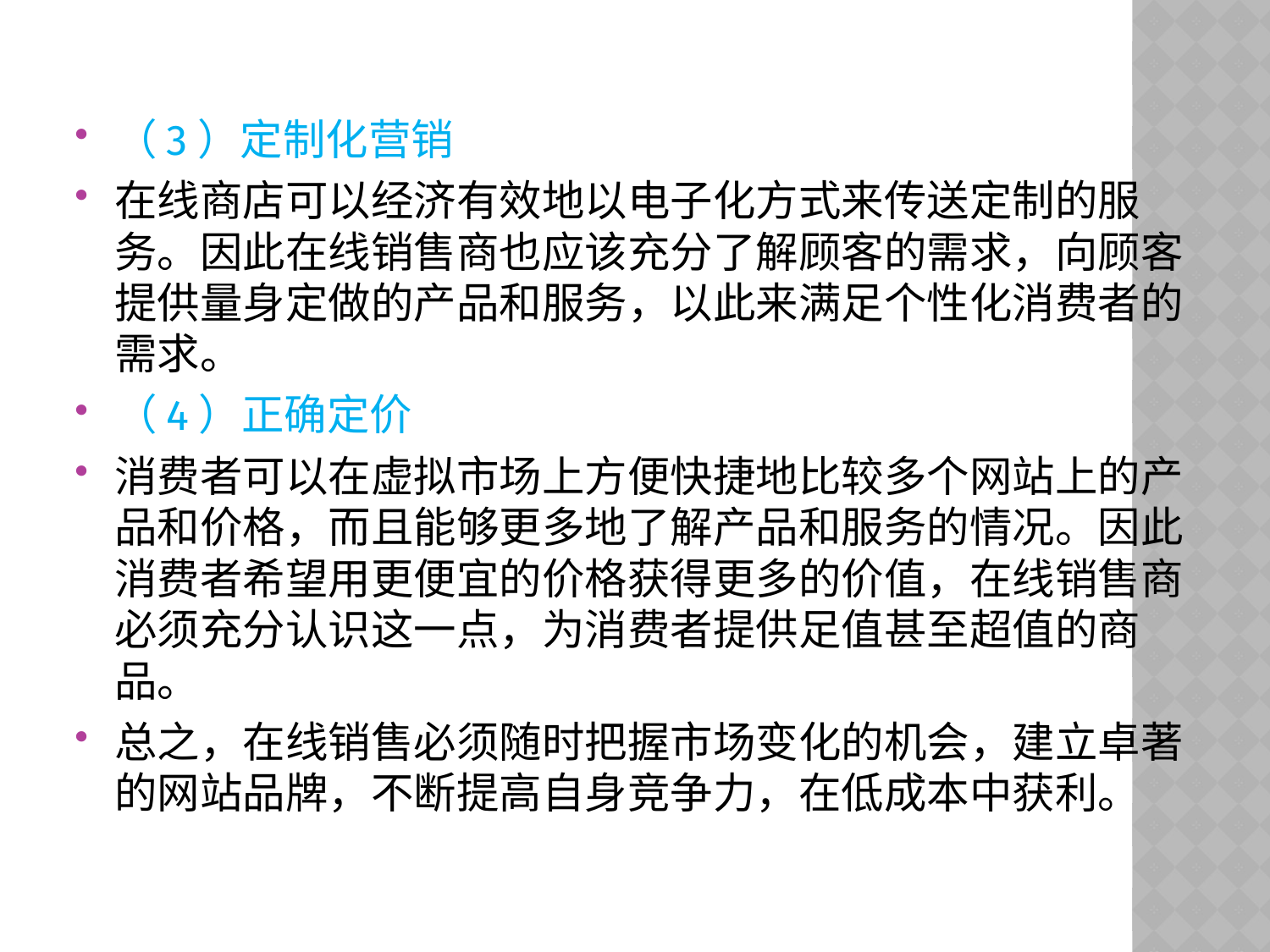

（3）定制化营销
在线商店可以经济有效地以电子化方式来传送定制的服务。因此在线销售商也应该充分了解顾客的需求，向顾客提供量身定做的产品和服务，以此来满足个性化消费者的需求。
（4）正确定价
消费者可以在虚拟市场上方便快捷地比较多个网站上的产品和价格，而且能够更多地了解产品和服务的情况。因此消费者希望用更便宜的价格获得更多的价值，在线销售商必须充分认识这一点，为消费者提供足值甚至超值的商品。
总之，在线销售必须随时把握市场变化的机会，建立卓著的网站品牌，不断提高自身竞争力，在低成本中获利。